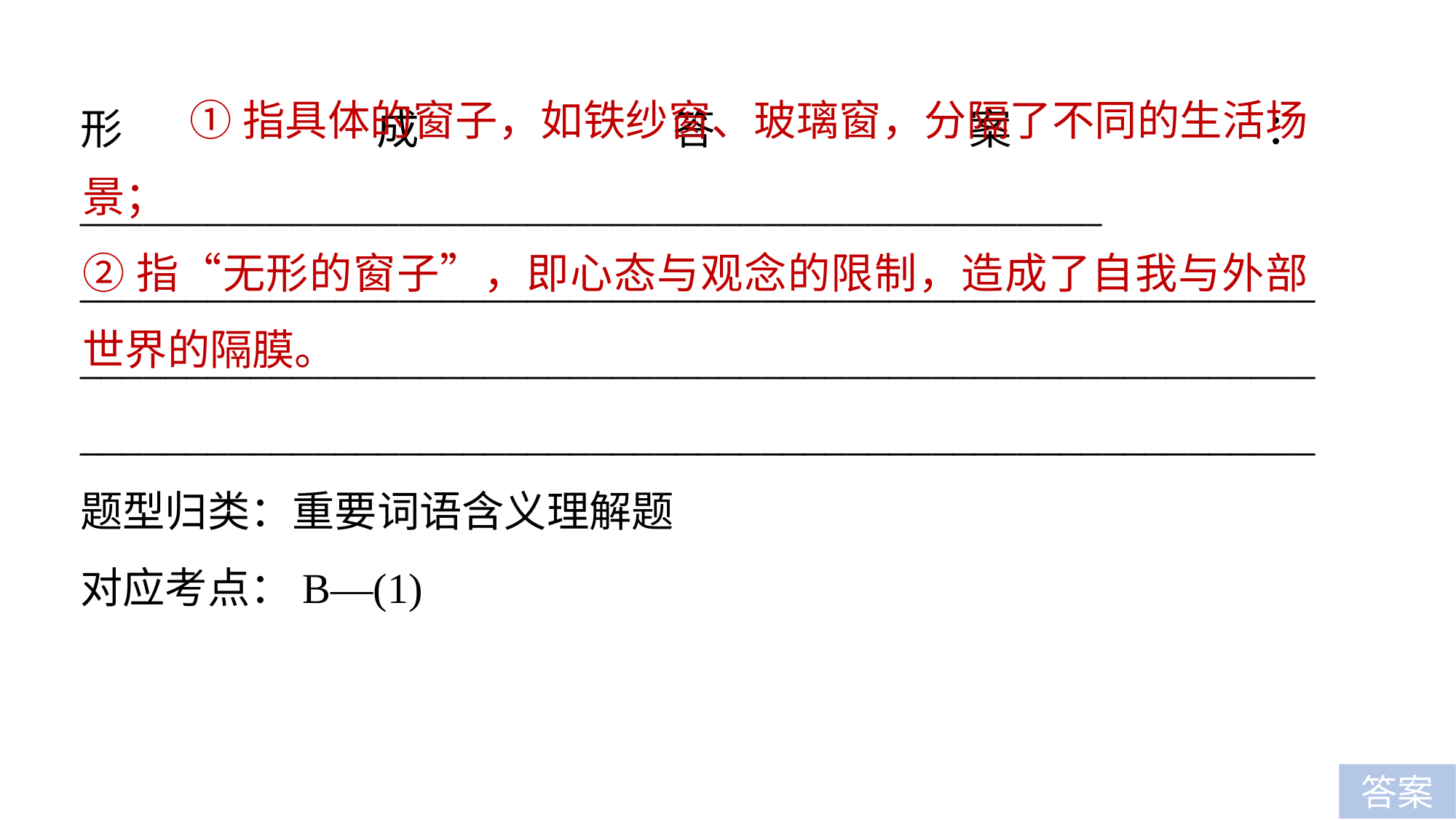

①指具体的窗子，如铁纱窗、玻璃窗，分隔了不同的生活场景；
②指“无形的窗子”，即心态与观念的限制，造成了自我与外部世界的隔膜。
形成答案：________________________________________________
______________________________________________________________________________________________________________________________________________________________________________题型归类：重要词语含义理解题
对应考点：B—(1)
答案